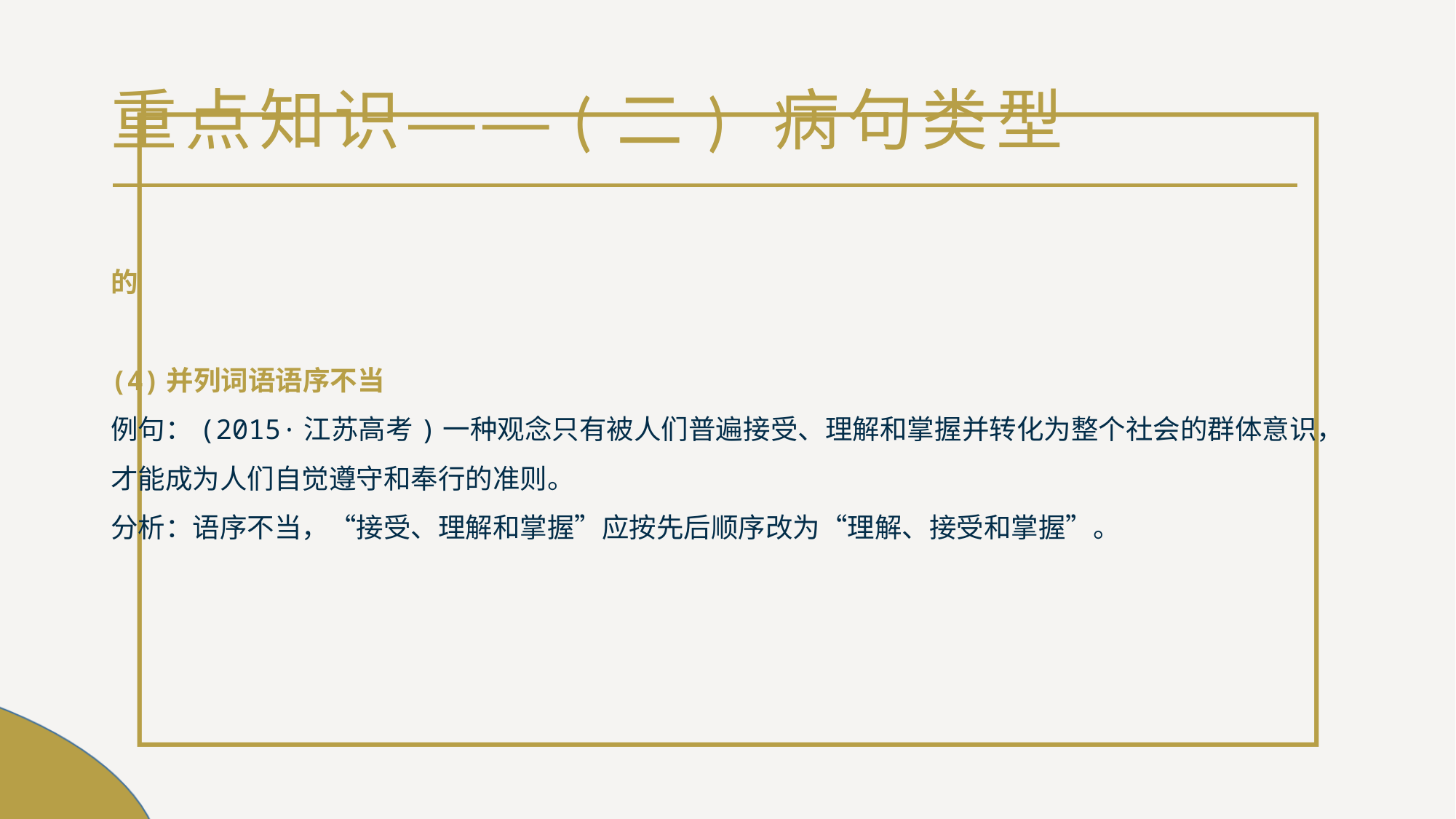

# 重点知识——(二) 病句类型
的

(4)并列词语语序不当
例句：(2015·江苏高考)一种观念只有被人们普遍接受、理解和掌握并转化为整个社会的群体意识，才能成为人们自觉遵守和奉行的准则。
分析：语序不当，“接受、理解和掌握”应按先后顺序改为“理解、接受和掌握”。